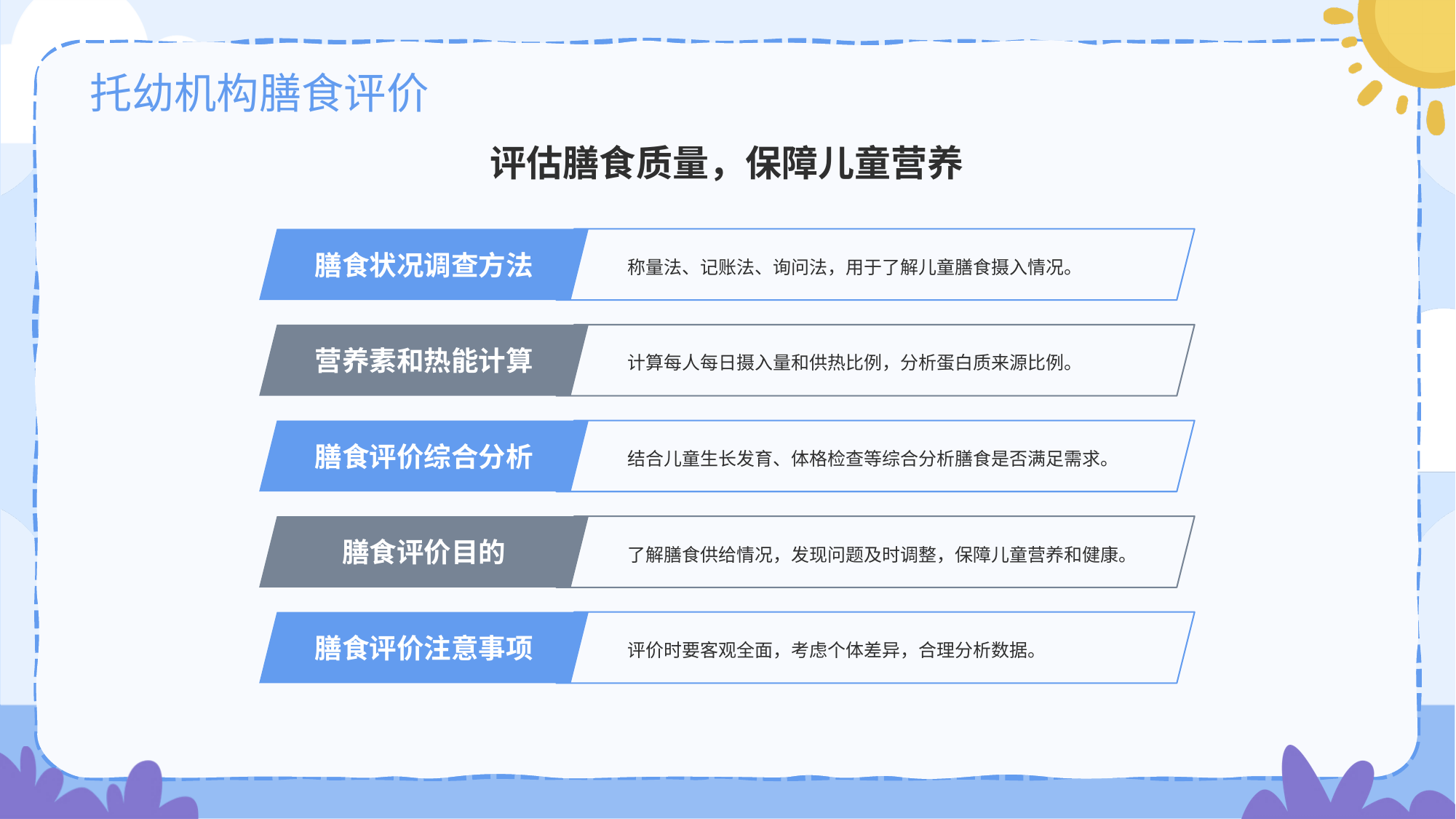

# 托幼机构膳食评价
评估膳食质量，保障儿童营养
膳食状况调查方法
称量法、记账法、询问法，用于了解儿童膳食摄入情况。
营养素和热能计算
计算每人每日摄入量和供热比例，分析蛋白质来源比例。
膳食评价综合分析
结合儿童生长发育、体格检查等综合分析膳食是否满足需求。
膳食评价目的
了解膳食供给情况，发现问题及时调整，保障儿童营养和健康。
膳食评价注意事项
评价时要客观全面，考虑个体差异，合理分析数据。